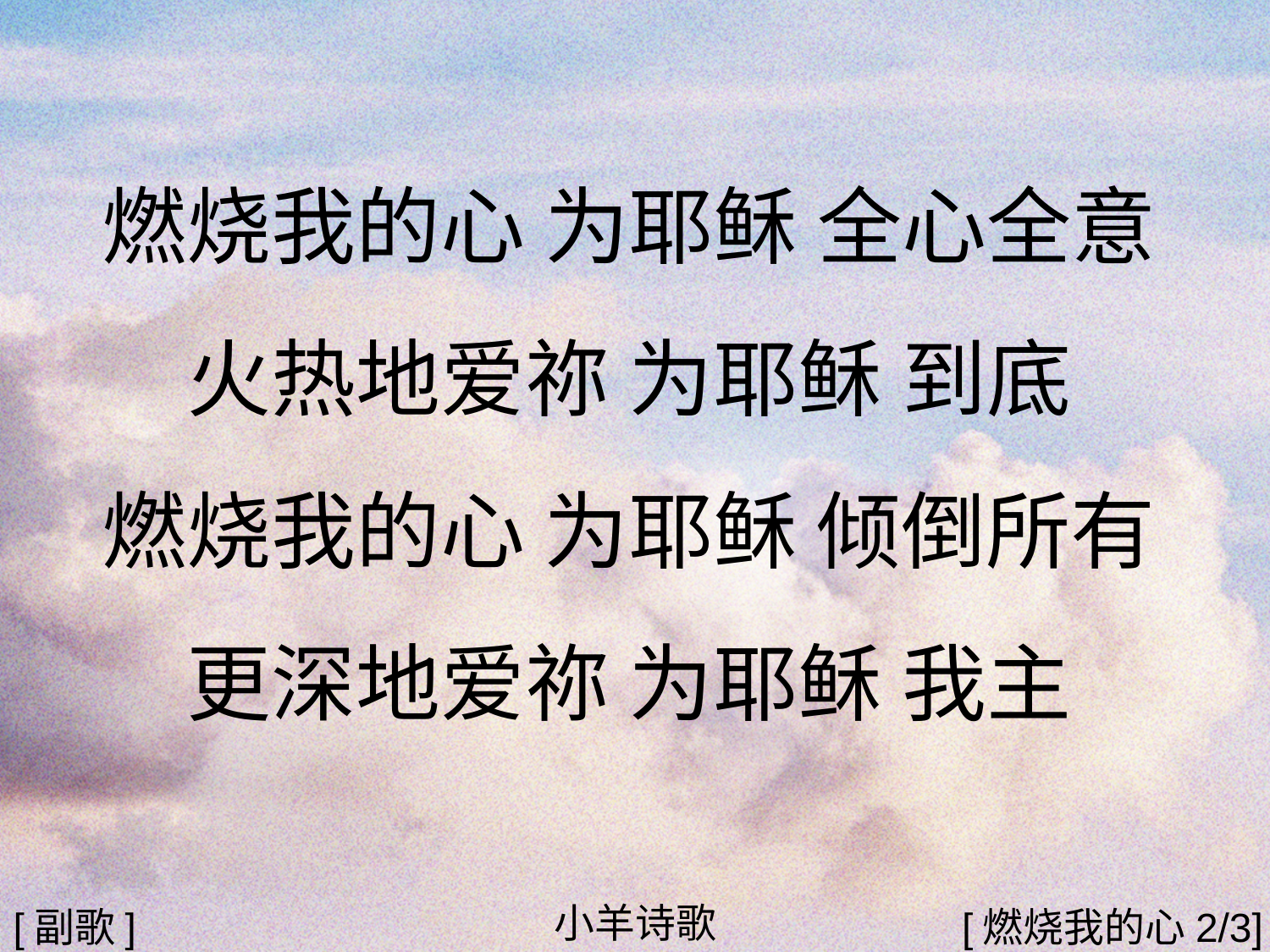

燃烧我的心 为耶稣 全心全意
火热地爱祢 为耶稣 到底
燃烧我的心 为耶稣 倾倒所有
更深地爱祢 为耶稣 我主
#

小羊诗歌
[副歌]
[燃烧我的心2/3]